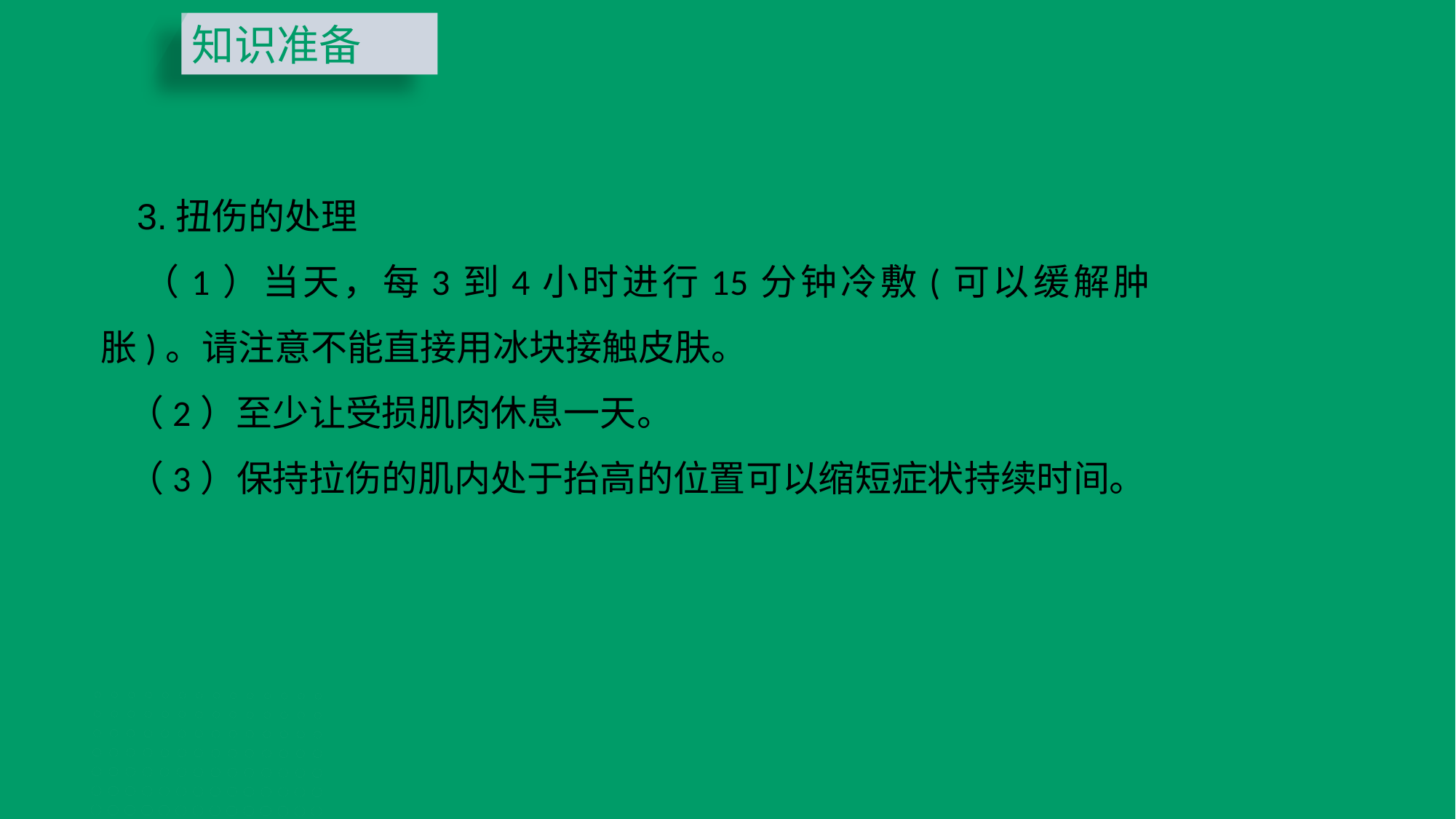

知识准备
3.扭伤的处理
 （1）当天，每3到4小时进行15分钟冷敷(可以缓解肿胀)。请注意不能直接用冰块接触皮肤。
（2）至少让受损肌肉休息一天。
（3）保持拉伤的肌内处于抬高的位置可以缩短症状持续时间。